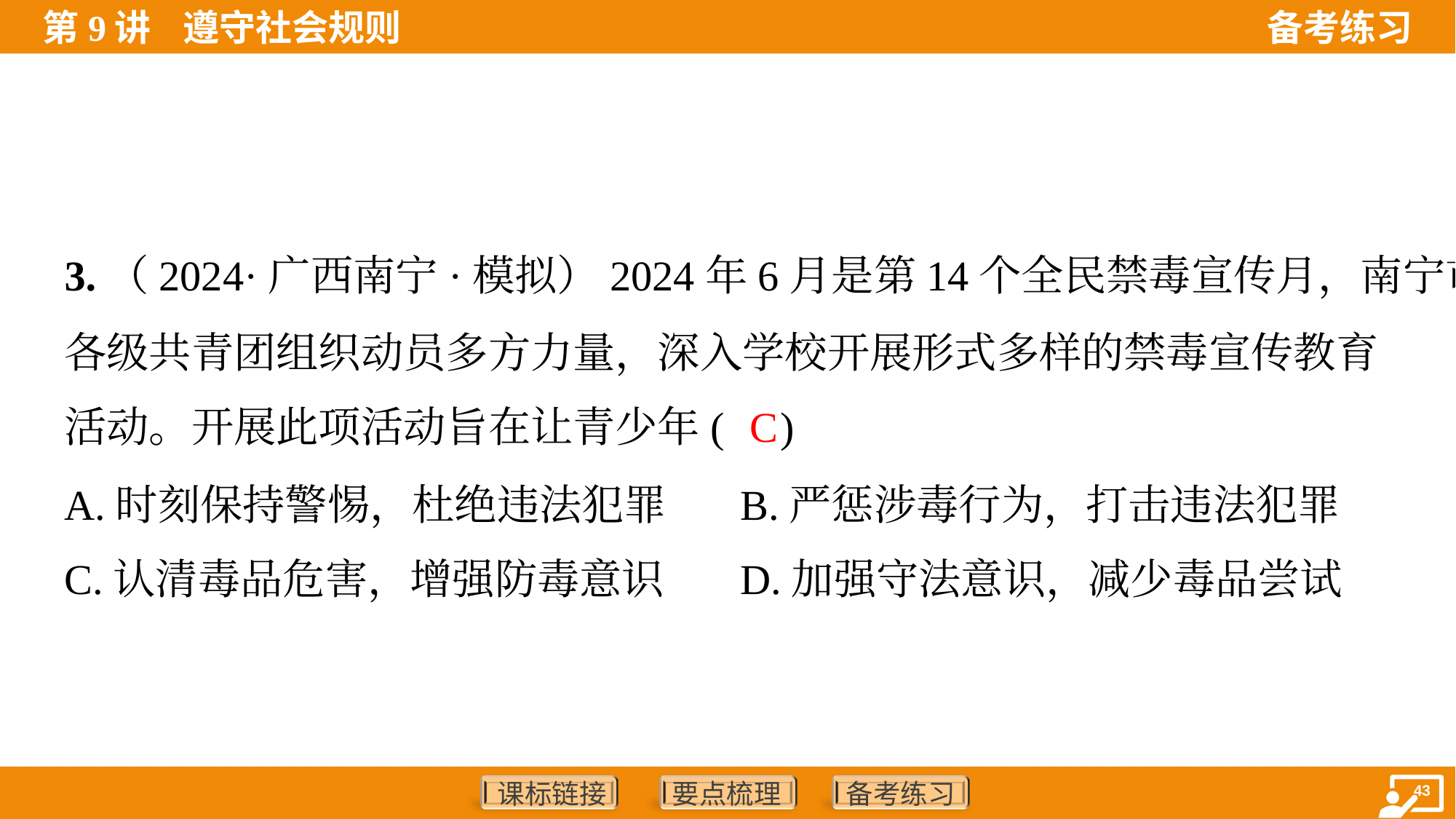

3.（2024·广西南宁·模拟）2024年6月是第14个全民禁毒宣传月，南宁市
各级共青团组织动员多方力量，深入学校开展形式多样的禁毒宣传教育
活动。开展此项活动旨在让青少年(     )
C
A.时刻保持警惕，杜绝违法犯罪	B.严惩涉毒行为，打击违法犯罪
C.认清毒品危害，增强防毒意识	D.加强守法意识，减少毒品尝试